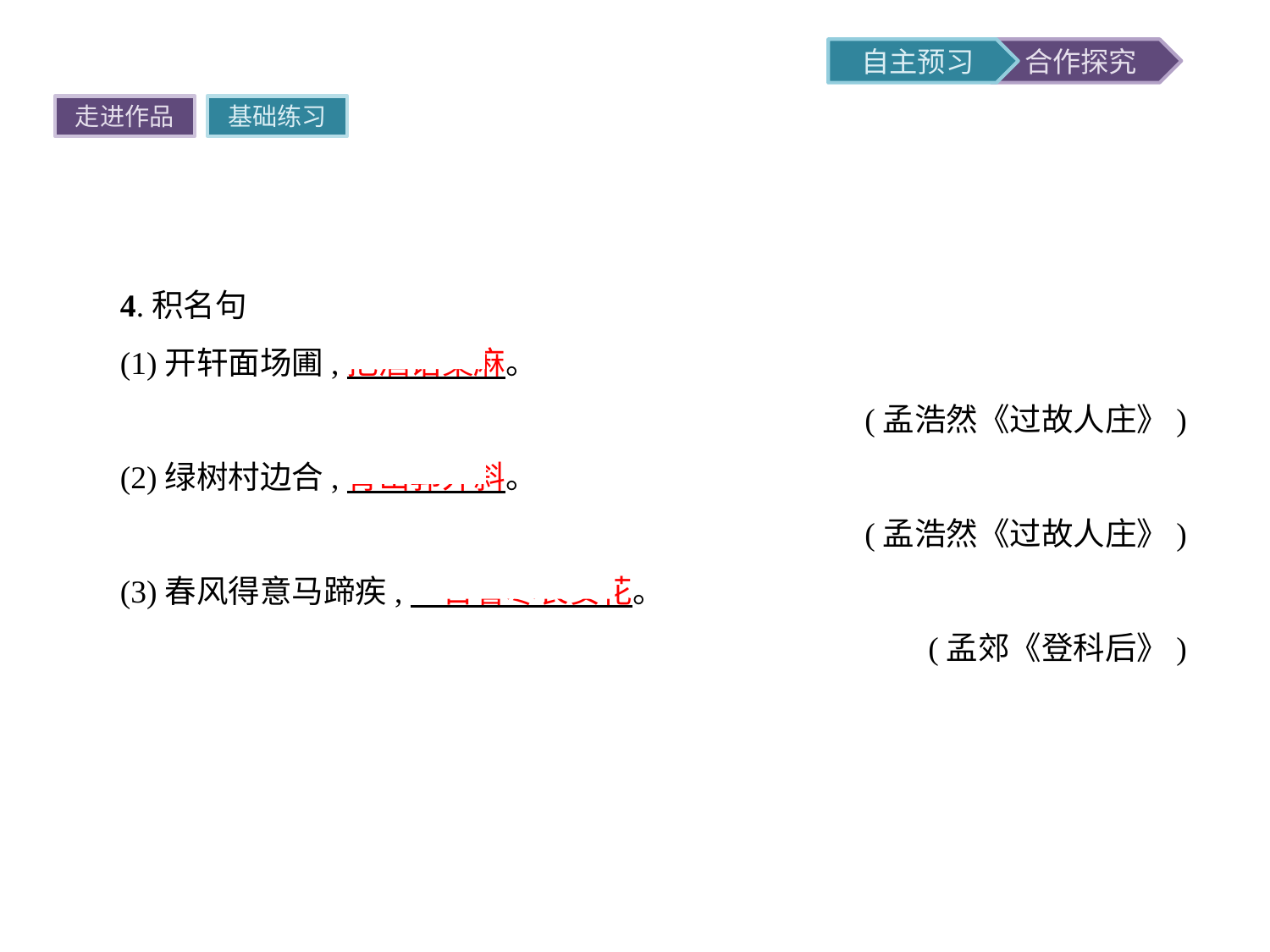

走进作品
基础练习
4.积名句
(1)开轩面场圃,把酒话桑麻。
(孟浩然《过故人庄》)
(2)绿树村边合,青山郭外斜。
(孟浩然《过故人庄》)
(3)春风得意马蹄疾,一日看尽长安花。
(孟郊《登科后》)